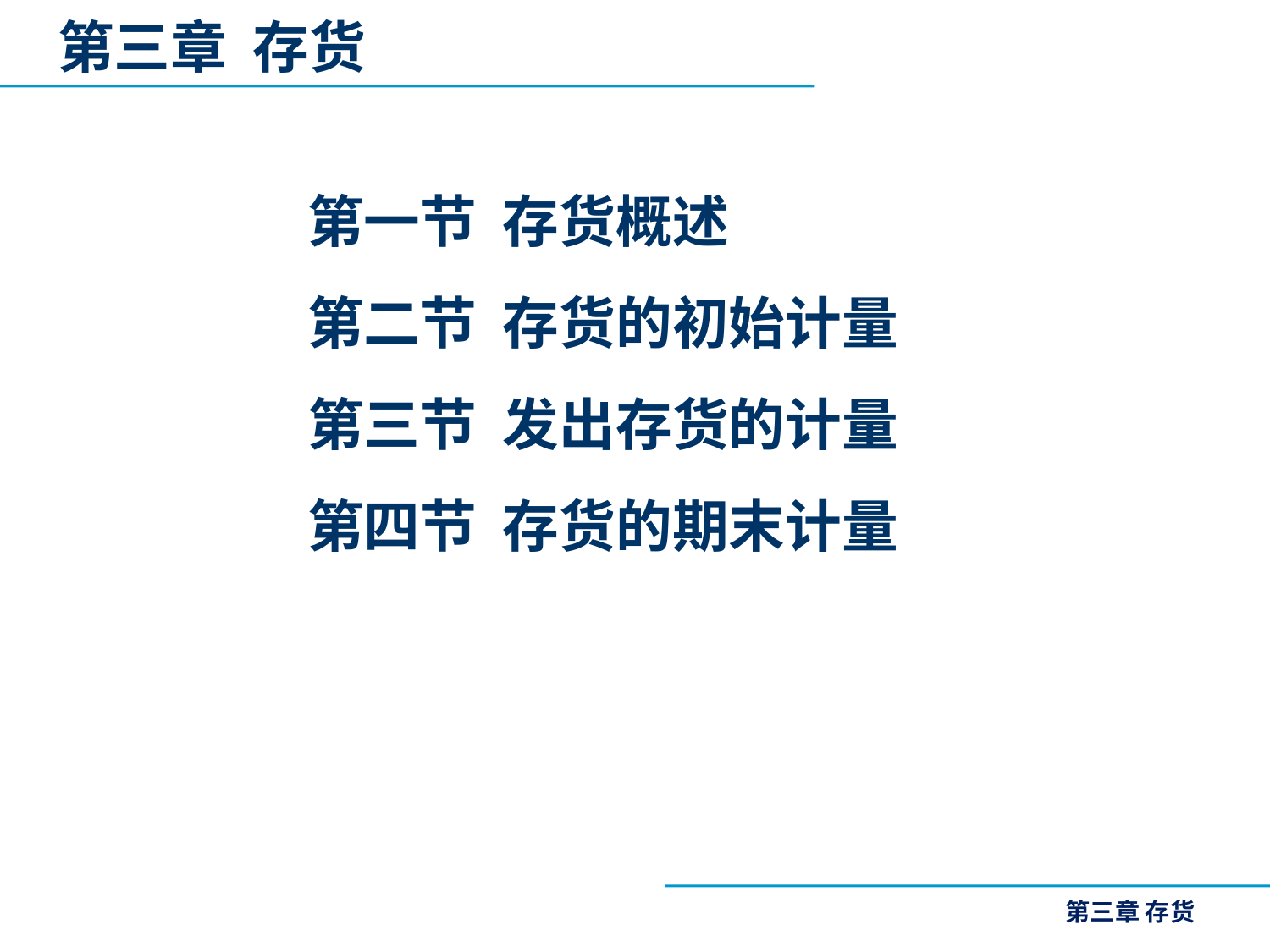

第三章  存货
第一节  存货概述
第二节  存货的初始计量
第三节  发出存货的计量
第四节  存货的期末计量